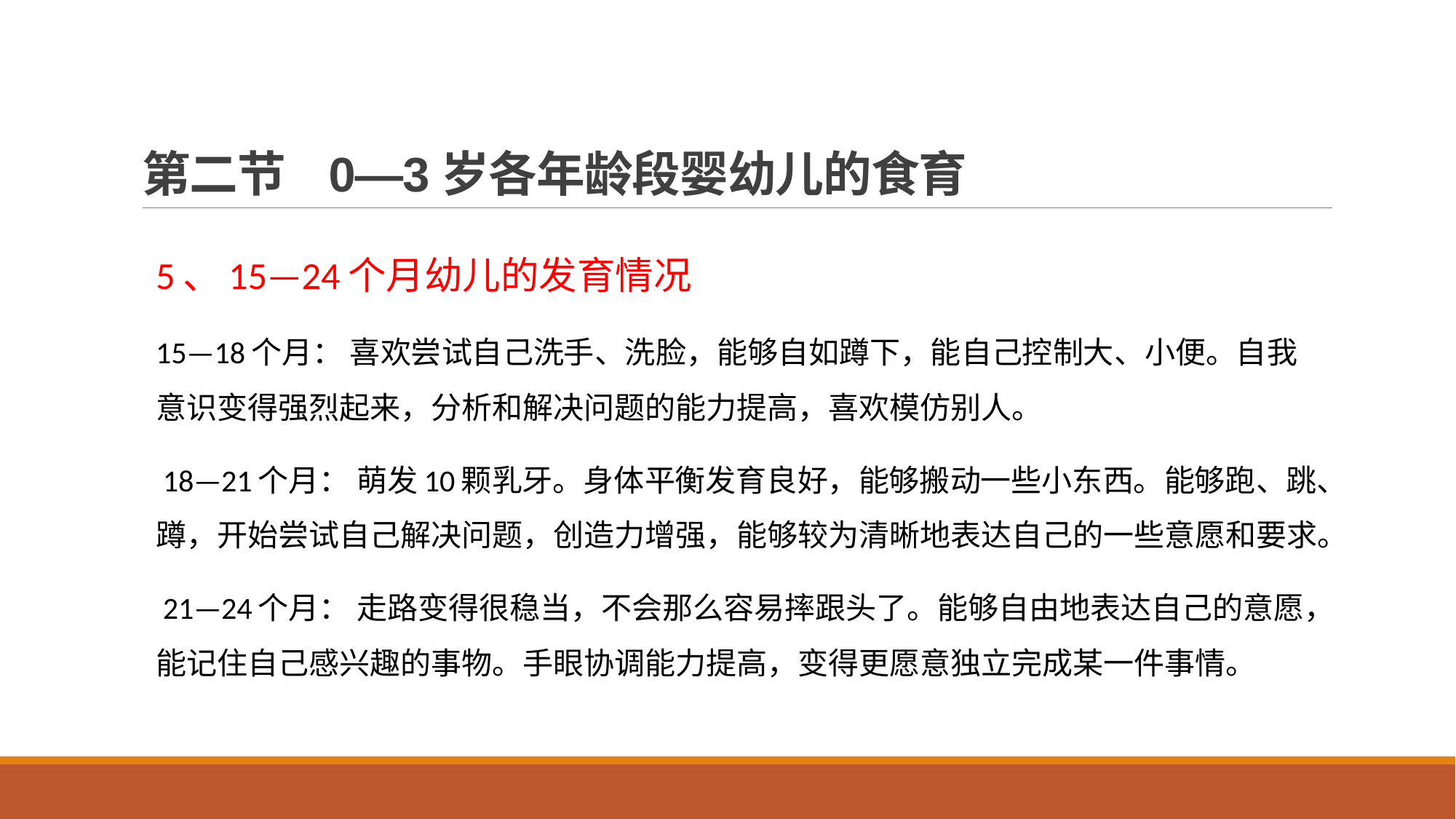

# 第二节   0—3岁各年龄段婴幼儿的食育
5、15—24个月幼儿的发育情况
15—18个月： 喜欢尝试自己洗手、洗脸，能够自如蹲下，能自己控制大、小便。自我意识变得强烈起来，分析和解决问题的能力提高，喜欢模仿别人。
 18—21个月： 萌发10颗乳牙。身体平衡发育良好，能够搬动一些小东西。能够跑、跳、蹲，开始尝试自己解决问题，创造力增强，能够较为清晰地表达自己的一些意愿和要求。
 21—24个月： 走路变得很稳当，不会那么容易摔跟头了。能够自由地表达自己的意愿，能记住自己感兴趣的事物。手眼协调能力提高，变得更愿意独立完成某一件事情。